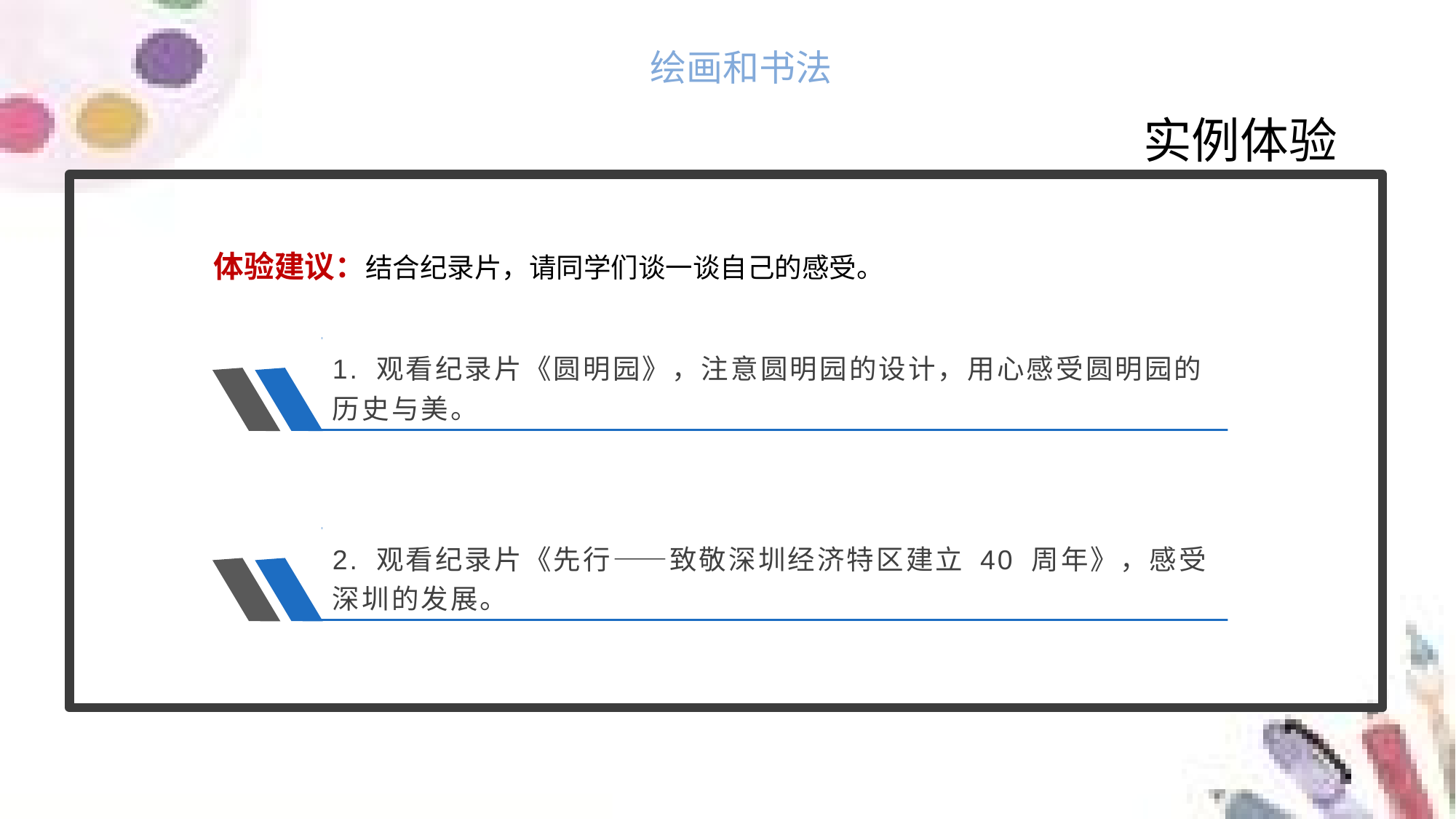

绘画和书法
实例体验

体验建议：结合纪录片，请同学们谈一谈自己的感受。
1. 观看纪录片《圆明园》，注意圆明园的设计，用心感受圆明园的历史与美。

2. 观看纪录片《先行——致敬深圳经济特区建立 40 周年》，感受深圳的发展。